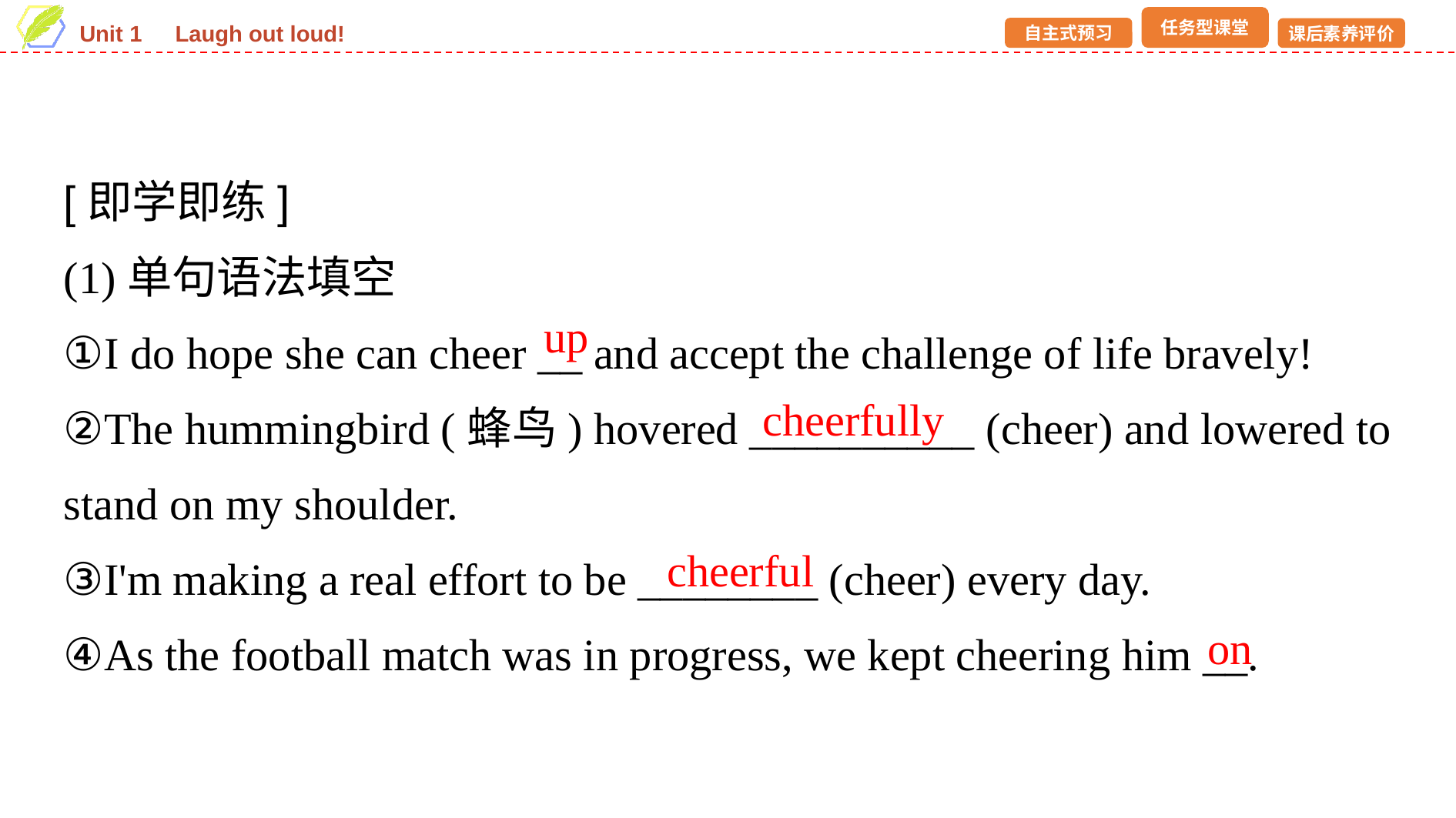

[即学即练]
(1)单句语法填空
①I do hope she can cheer __ and accept the challenge of life bravely!
②The hummingbird (蜂鸟) hovered __________ (cheer) and lowered to stand on my shoulder.
③I'm making a real effort to be ________ (cheer) every day.
④As the football match was in progress, we kept cheering him __.
up
cheerfully
cheerful
on